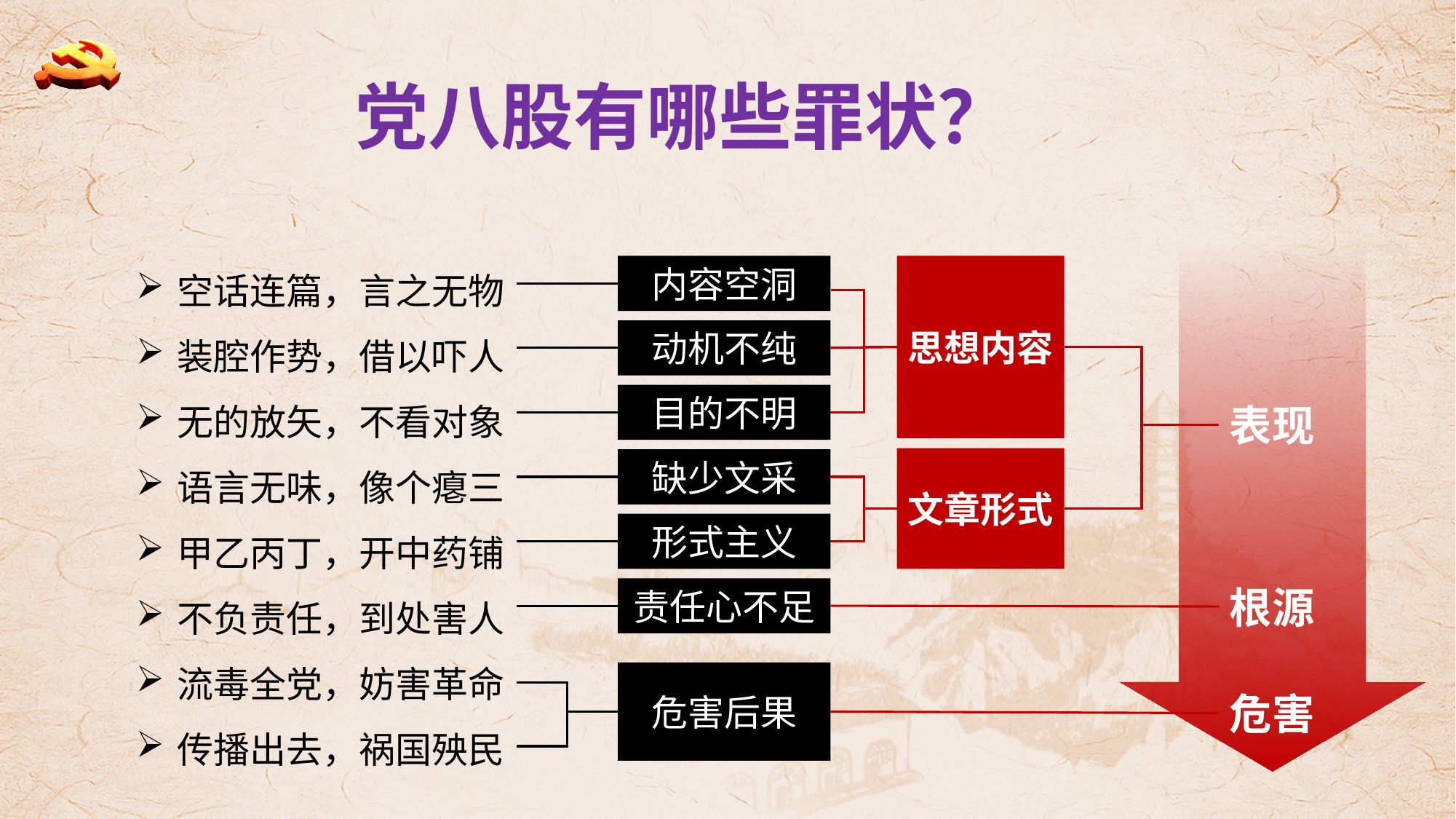

党八股有哪些罪状？
空话连篇，言之无物
装腔作势，借以吓人
无的放矢，不看对象
语言无味，像个瘪三
甲乙丙丁，开中药铺
不负责任，到处害人
流毒全党，妨害革命
传播出去，祸国殃民

思想内容
内容空洞
动机不纯
目的不明
表现
文章形式
缺少文采
形式主义
根源
责任心不足
危害后果
危害